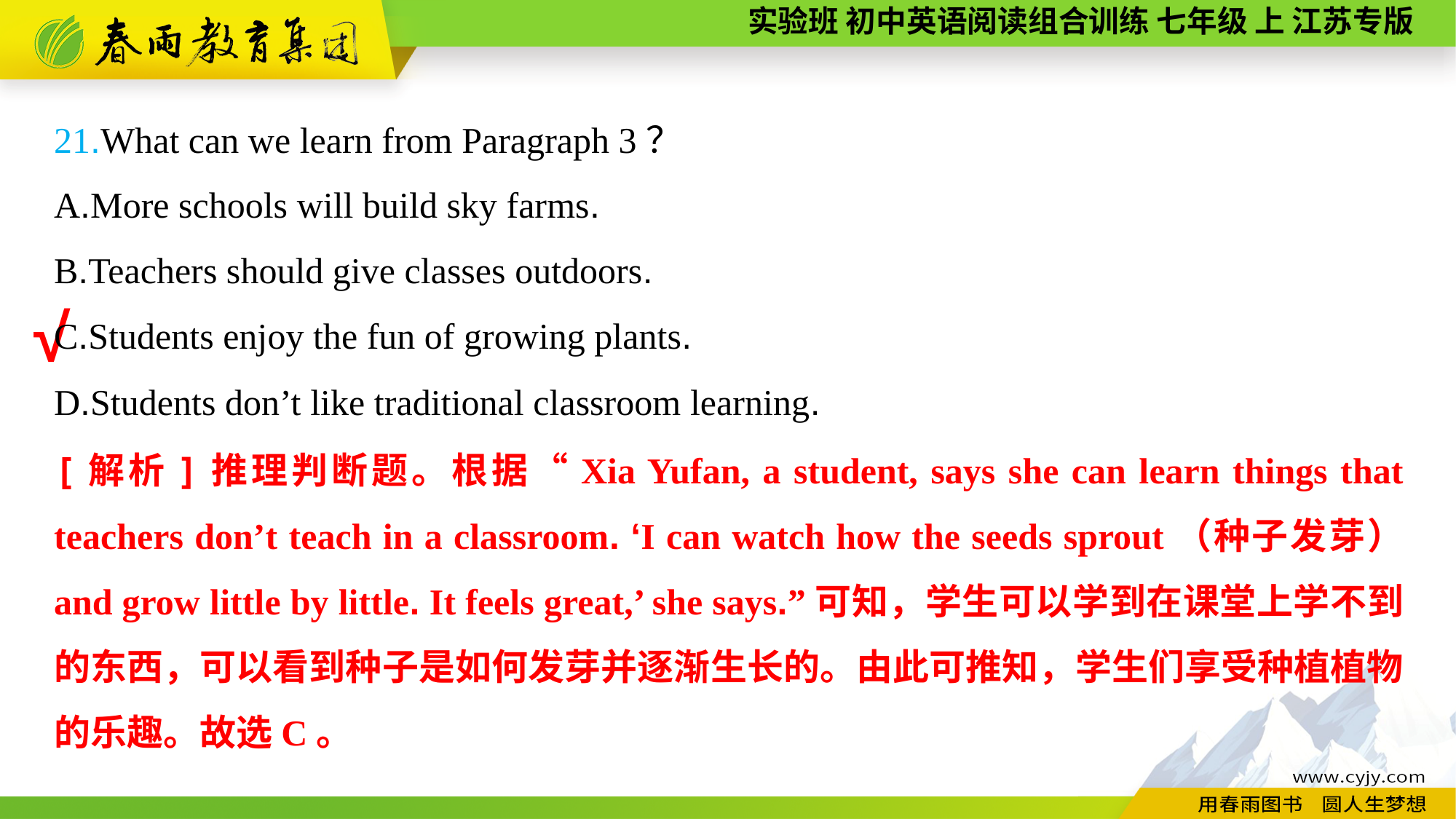

21.What can we learn from Paragraph 3？
A.More schools will build sky farms.
B.Teachers should give classes outdoors.
C.Students enjoy the fun of growing plants.
D.Students don’t like traditional classroom learning.
√
[解析]推理判断题。根据“Xia Yufan, a student, says she can learn things that teachers don’t teach in a classroom. ‘I can watch how the seeds sprout（种子发芽） and grow little by little. It feels great,’ she says.”可知，学生可以学到在课堂上学不到的东西，可以看到种子是如何发芽并逐渐生长的。由此可推知，学生们享受种植植物的乐趣。故选C。